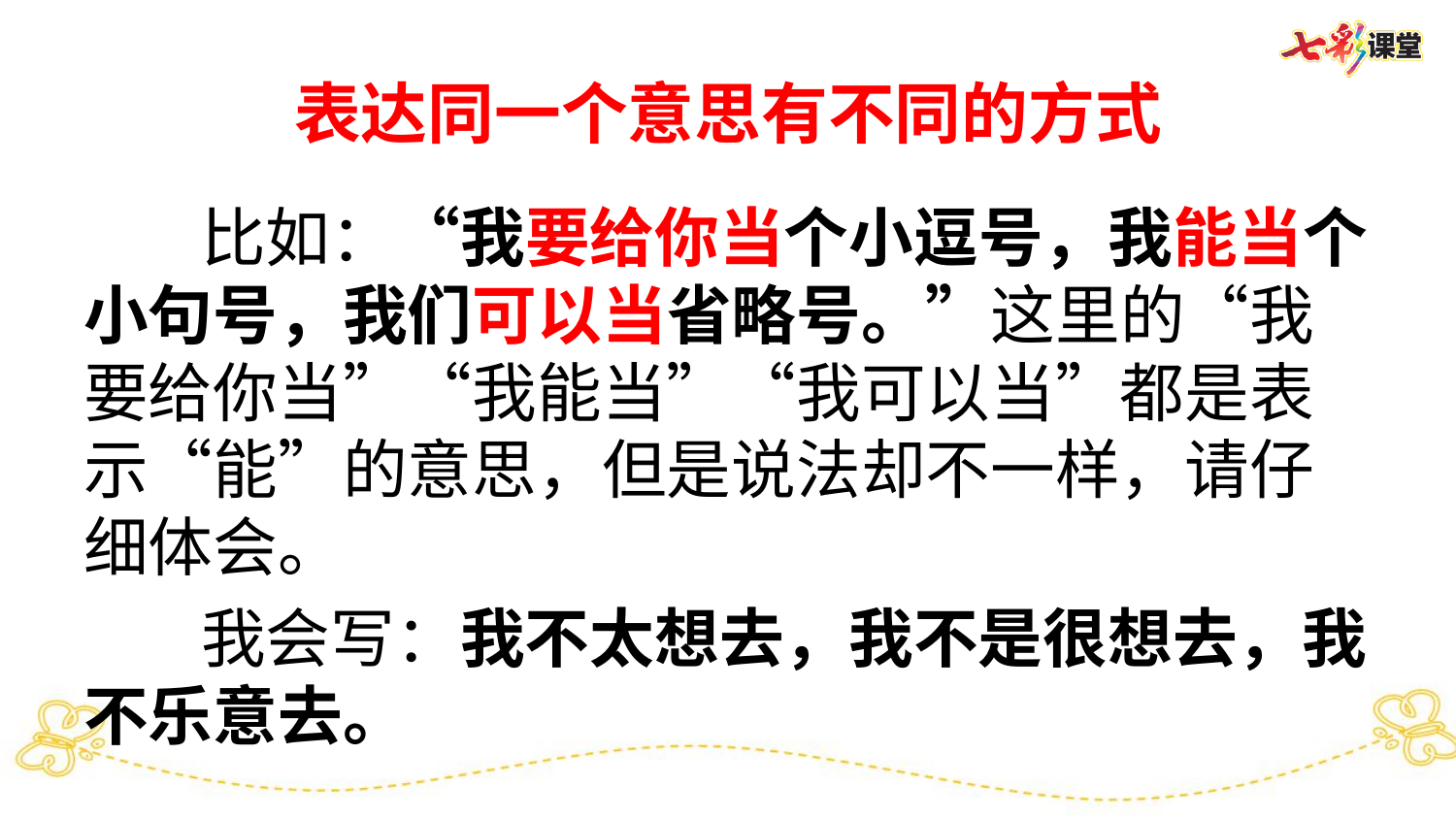

# 表达同一个意思有不同的方式
       比如：“我要给你当个小逗号，我能当个小句号，我们可以当省略号。”这里的“我要给你当”“我能当”“我可以当”都是表示“能”的意思，但是说法却不一样，请仔细体会。
       我会写：我不太想去，我不是很想去，我不乐意去。